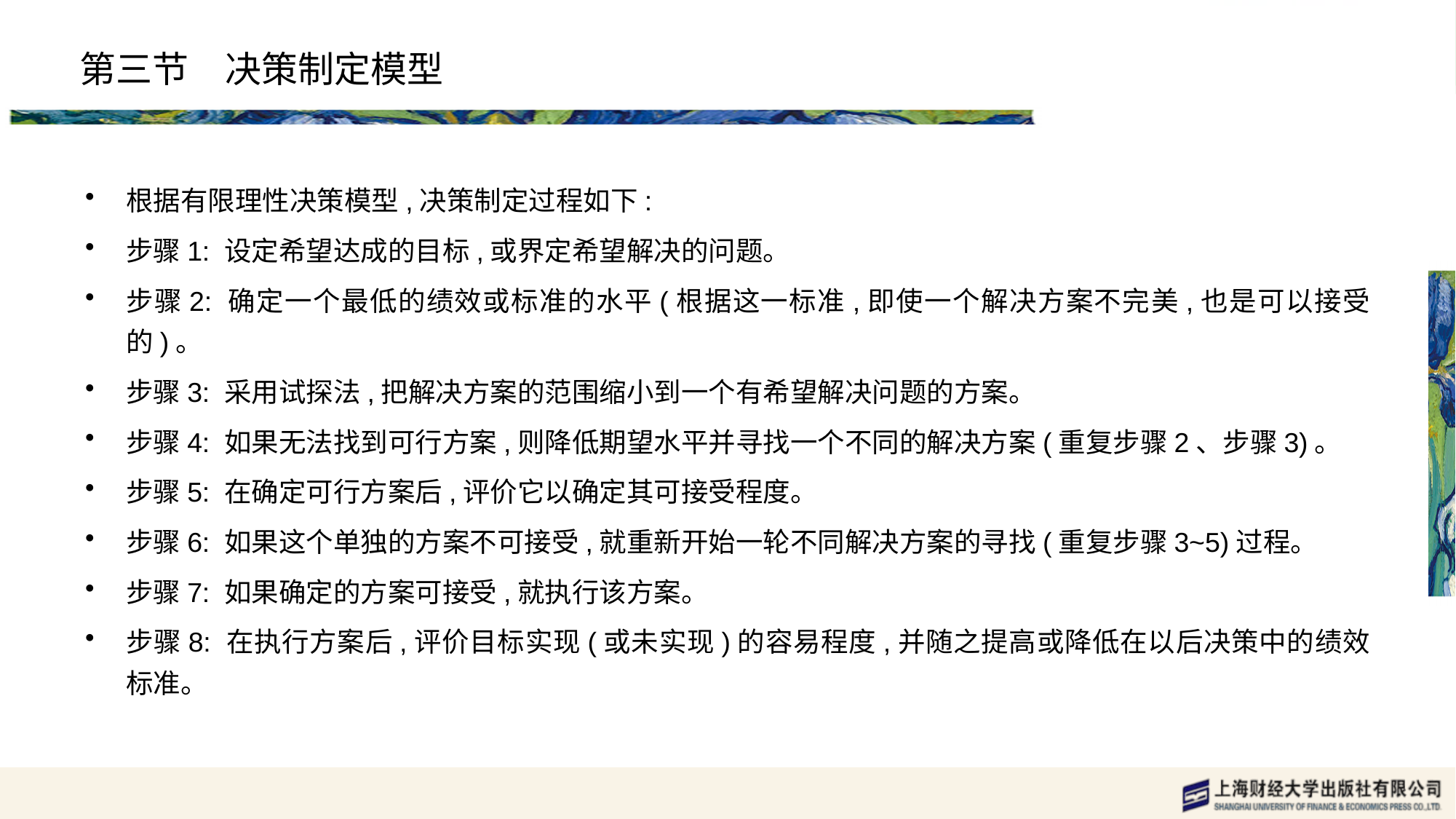

# 第三节　决策制定模型
根据有限理性决策模型,决策制定过程如下:
步骤1: 设定希望达成的目标,或界定希望解决的问题。
步骤2: 确定一个最低的绩效或标准的水平(根据这一标准,即使一个解决方案不完美,也是可以接受的)。
步骤3: 采用试探法,把解决方案的范围缩小到一个有希望解决问题的方案。
步骤4: 如果无法找到可行方案,则降低期望水平并寻找一个不同的解决方案(重复步骤2、步骤3)。
步骤5: 在确定可行方案后,评价它以确定其可接受程度。
步骤6: 如果这个单独的方案不可接受,就重新开始一轮不同解决方案的寻找(重复步骤3~5)过程。
步骤7: 如果确定的方案可接受,就执行该方案。
步骤8: 在执行方案后,评价目标实现(或未实现)的容易程度,并随之提高或降低在以后决策中的绩效标准。